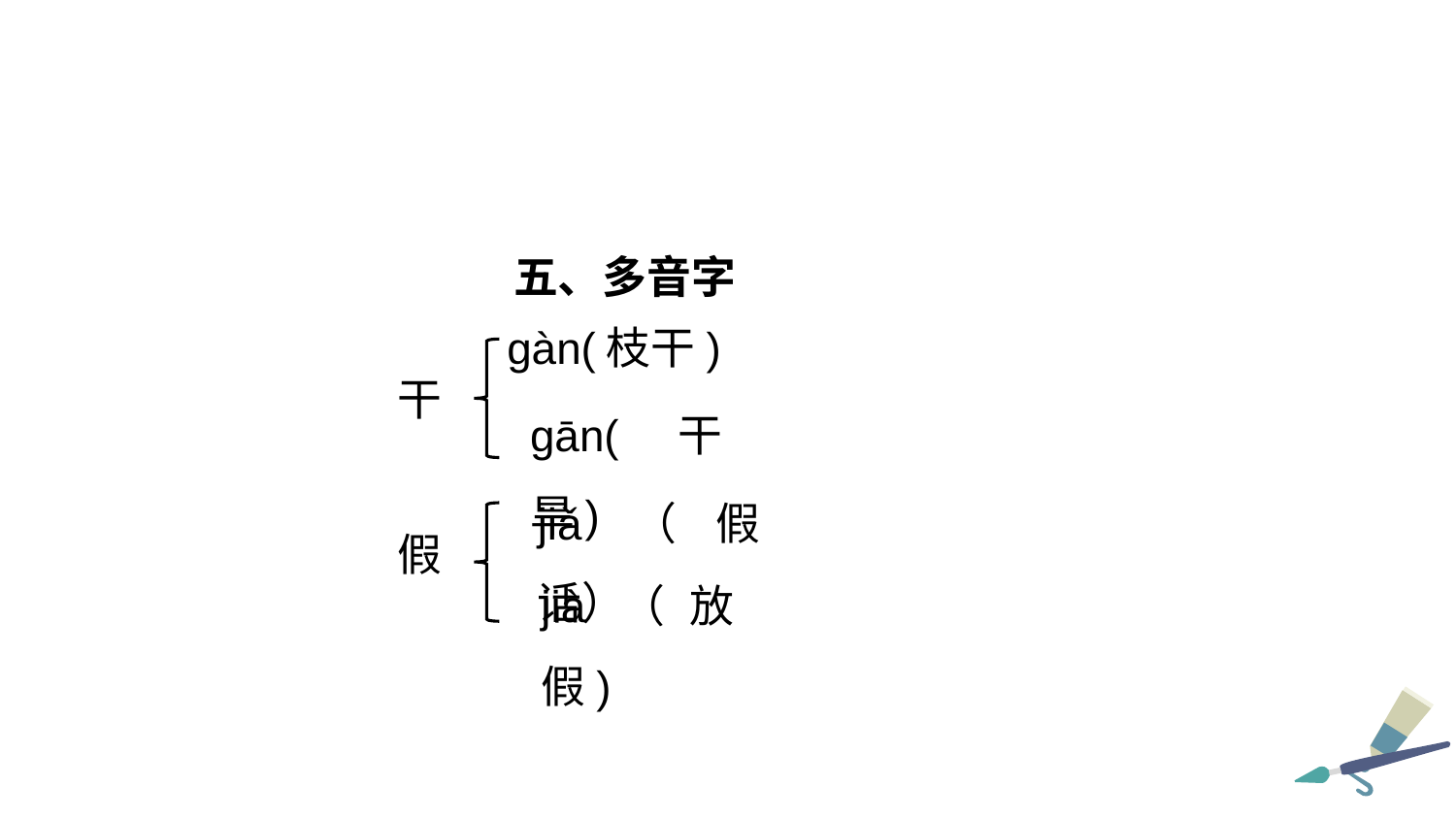

五、多音字

gàn(枝干)

干
gān(干旱)
jiǎ（假话）

假
jià（放假)